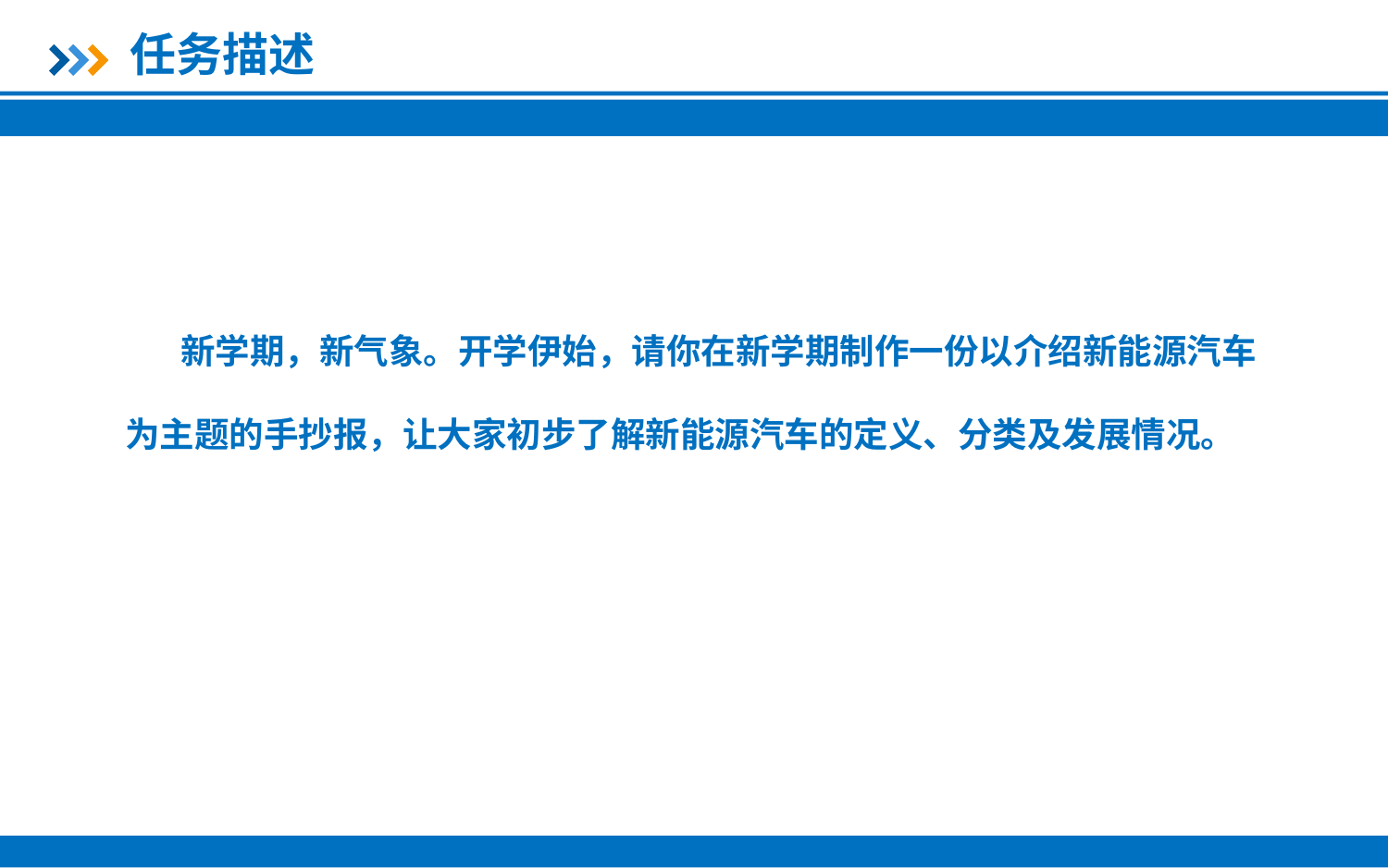

任务描述
      新学期，新气象。开学伊始，请你在新学期制作一份以介绍新能源汽车为主题的手抄报，让大家初步了解新能源汽车的定义、分类及发展情况。